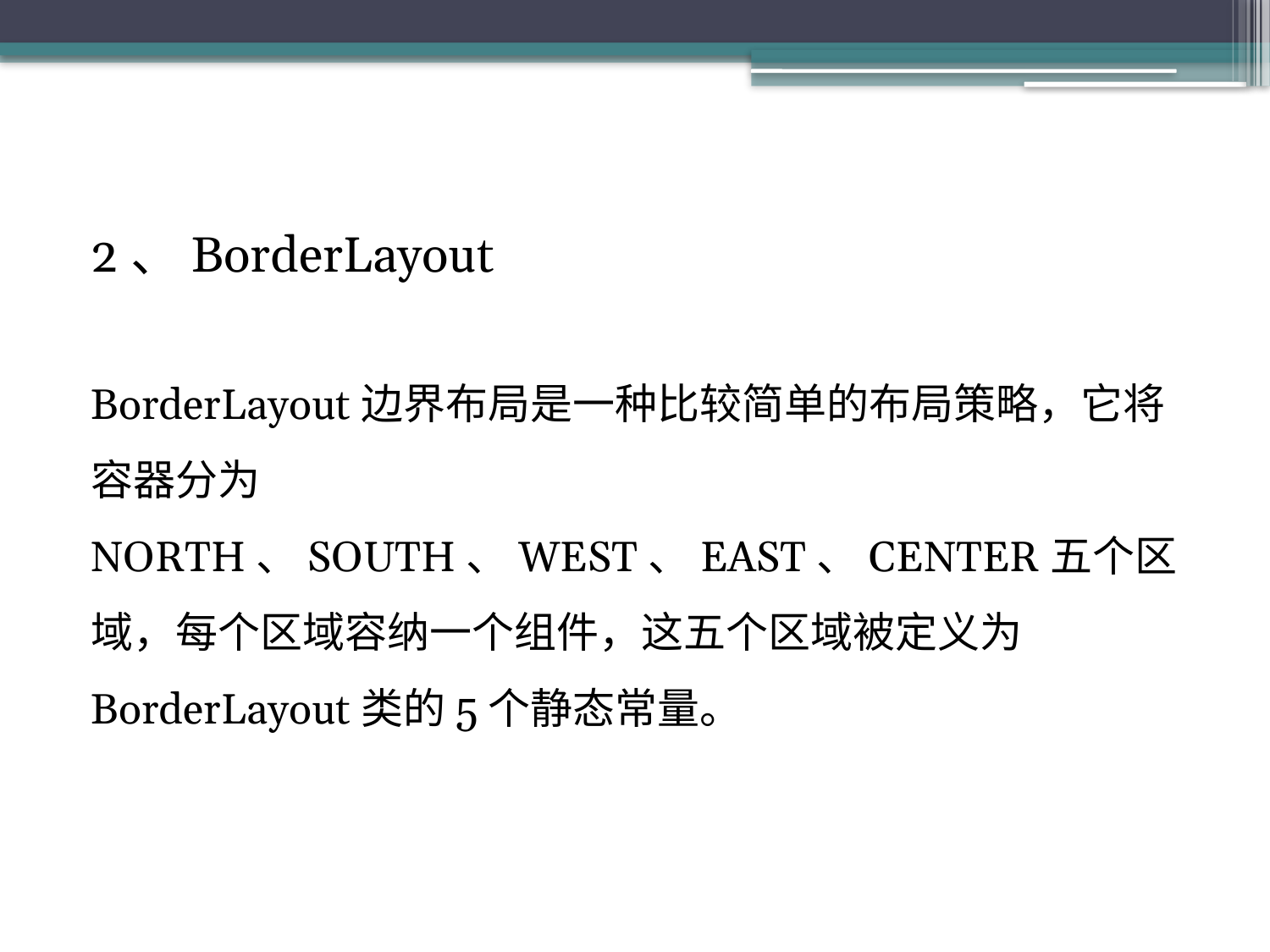

#
2、BorderLayout

BorderLayout边界布局是一种比较简单的布局策略，它将容器分为NORTH、SOUTH、WEST、EAST、CENTER五个区域，每个区域容纳一个组件，这五个区域被定义为BorderLayout类的5个静态常量。